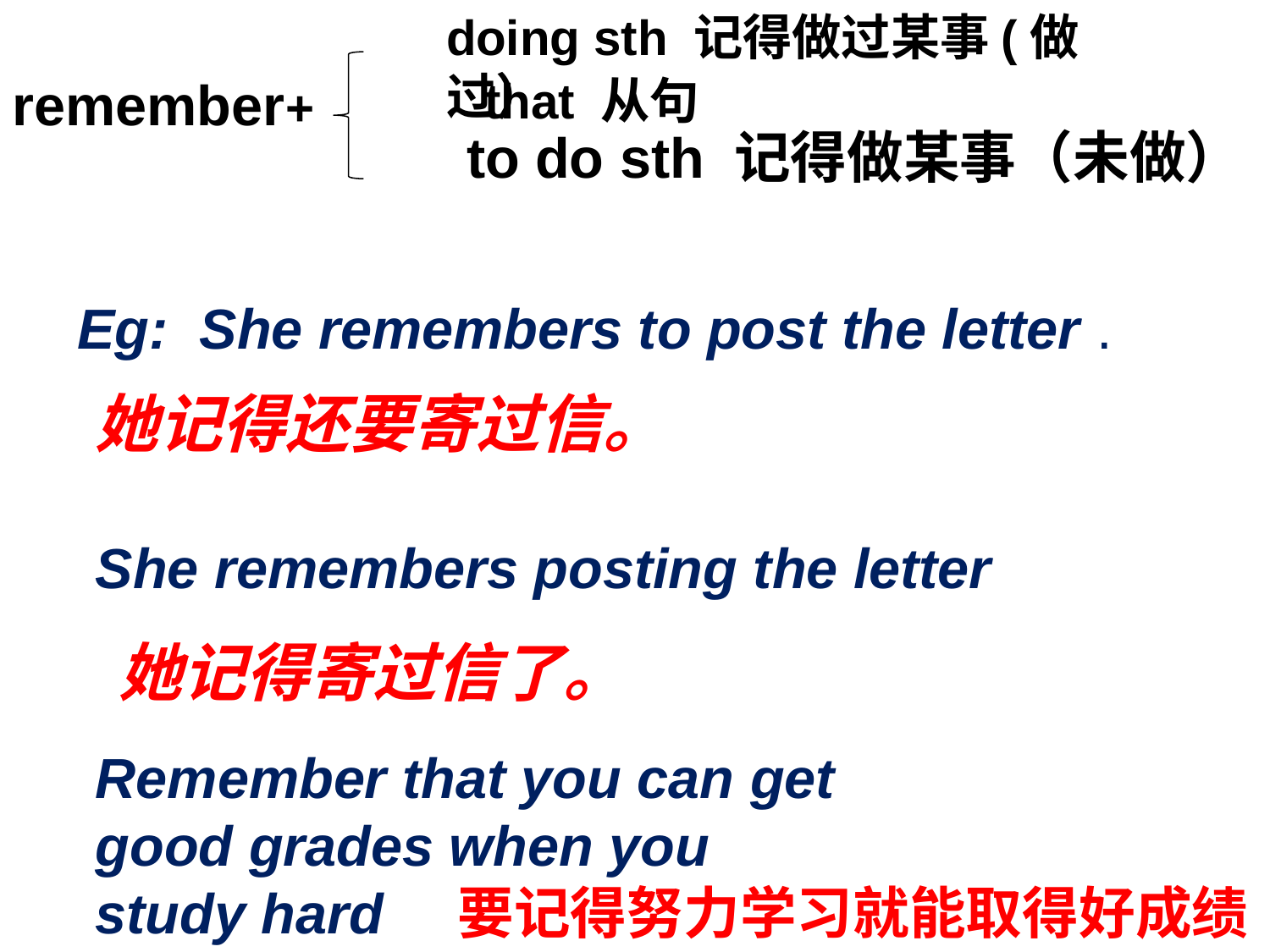

doing sth 记得做过某事(做过）

remember+
 that 从句
to do sth 记得做某事（未做）
Eg:  She remembers to post the letter .
她记得还要寄过信。
She remembers posting the letter
她记得寄过信了。
Remember that you can get good grades when you study hard
要记得努力学习就能取得好成绩